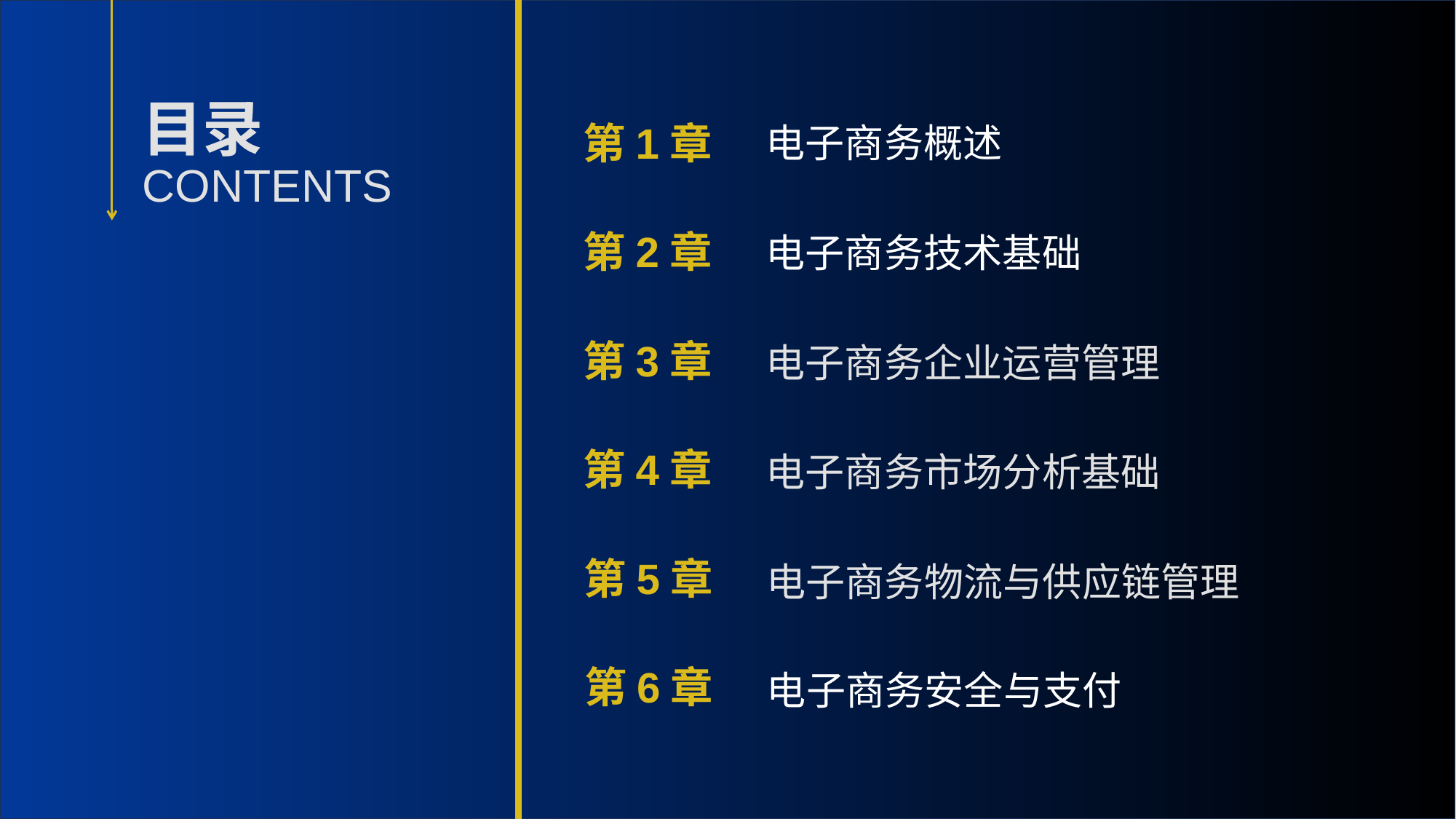

第1章
电子商务概述
第2章
电子商务技术基础
第3章
电子商务企业运营管理
第4章
电子商务市场分析基础
第5章
电子商务物流与供应链管理
第6章
电子商务安全与支付